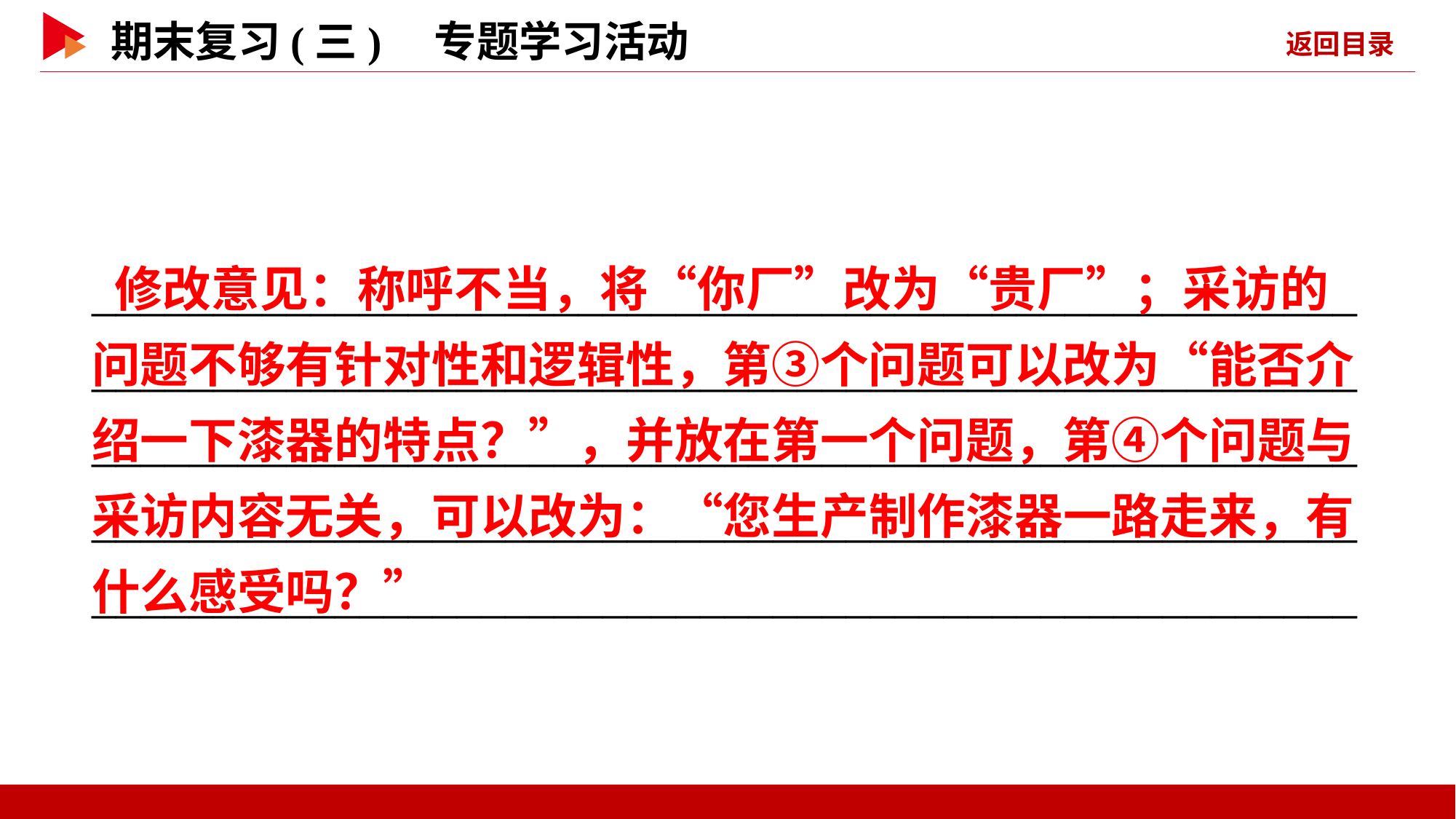

修改意见：称呼不当，将“你厂”改为“贵厂”；采访的问题不够有针对性和逻辑性，第③个问题可以改为“能否介绍一下漆器的特点？”，并放在第一个问题，第④个问题与采访内容无关，可以改为：“您生产制作漆器一路走来，有什么感受吗？”
____________________________________________________________________________________________________________________________________________________________________________________________________________________________________________________________________